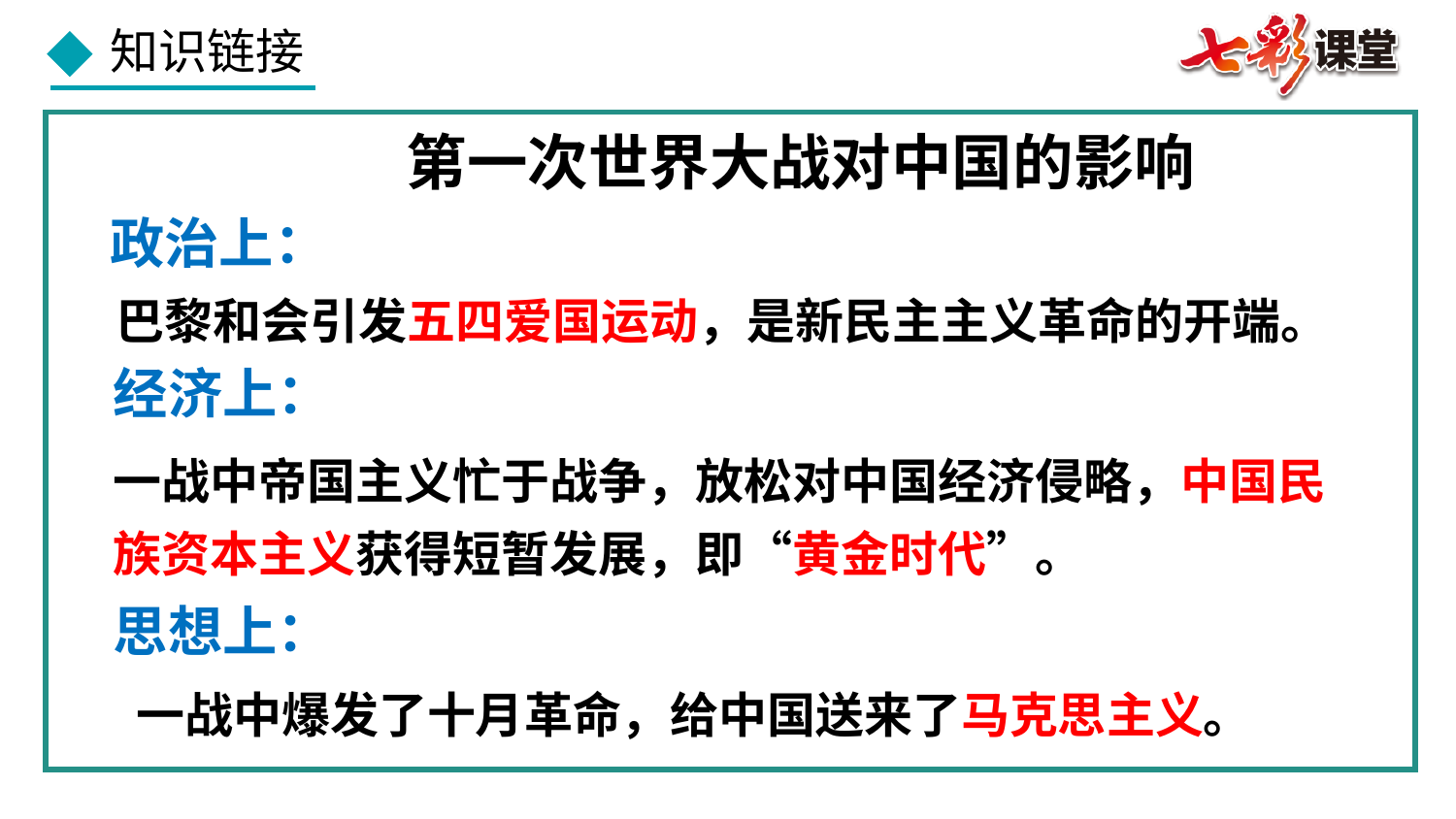

第一次世界大战对中国的影响
政治上：
巴黎和会引发五四爱国运动，是新民主主义革命的开端。
经济上：
一战中帝国主义忙于战争，放松对中国经济侵略，中国民
族资本主义获得短暂发展，即“黄金时代”。
思想上：
一战中爆发了十月革命，给中国送来了马克思主义。